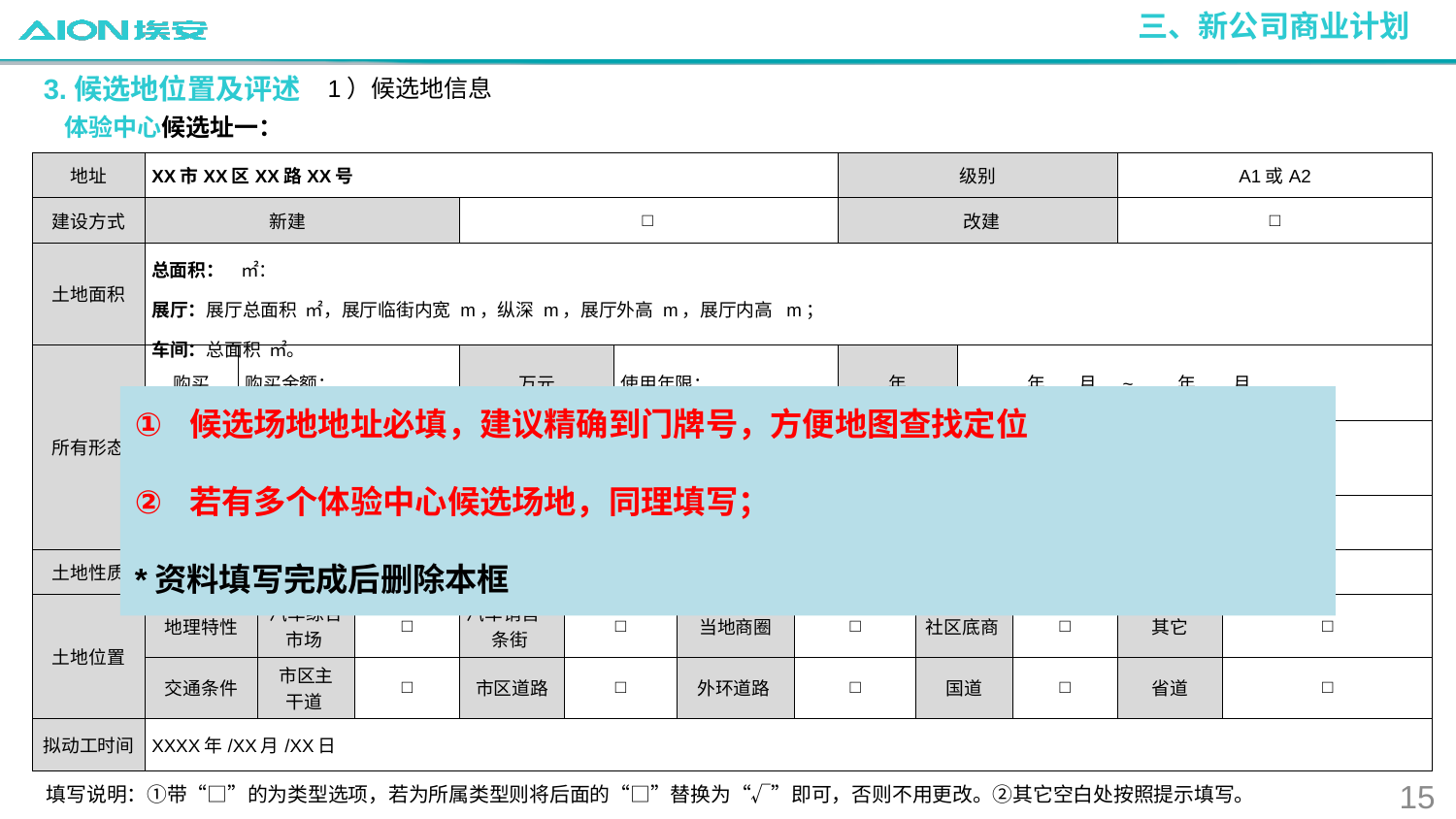

三、新公司商业计划
3.候选地位置及评述
1）候选地信息
体验中心候选址一：
| 地址 | XX市XX区XX路XX号 |  |  |  |  |  |  |  |  | 级别 |  |  |  | A1或A2 |  |
| --- | --- | --- | --- | --- | --- | --- | --- | --- | --- | --- | --- | --- | --- | --- | --- |
| 建设方式 | 新建 |  |  |  | □ |  |  |  |  | 改建 |  |  |  | □ |  |
| 土地面积 | 总面积： ㎡： 展厅：展厅总面积 ㎡，展厅临街内宽 m，纵深 m，展厅外高 m，展厅内高 m； 车间：总面积 ㎡。 |  |  |  |  |  |  |  |  |  |  |  |  |  |  |
| 所有形态 | 购买 | 购买金额： |  |  | 万元 |  | 使用年限： |  |  | 年 |  | 年 月 ~ 年 月 |  |  |  |
|  | 租赁 | 年租金： |  |  | 万元 |  | 租赁期限： |  |  | 年 |  | 年 月 ~ 年 月 |  |  |  |
|  | 所有者 |  |  |  |  |  |  |  |  |  |  |  |  |  |  |
| 土地性质 | 商业用地 |  |  | □ |  | 工业用地 |  |  | □ |  |  |  | 其它 |  | □ |
| 土地位置 | 地理特性 |  | 汽车综合市场 | □ | 汽车销售一条街 | □ |  | 当地商圈 | □ |  | 社区底商 |  | □ | 其它 | □ |
|  | 交通条件 |  | 市区主 干道 | □ | 市区道路 | □ |  | 外环道路 | □ |  | 国道 |  | □ | 省道 | □ |
| 拟动工时间 | XXXX年/XX月/XX日 |  |  |  |  |  |  |  |  |  |  |  |  |  |  |
候选场地地址必填，建议精确到门牌号，方便地图查找定位

若有多个体验中心候选场地，同理填写；

*资料填写完成后删除本框
填写说明：①带“□”的为类型选项，若为所属类型则将后面的“□”替换为“√”即可，否则不用更改。②其它空白处按照提示填写。